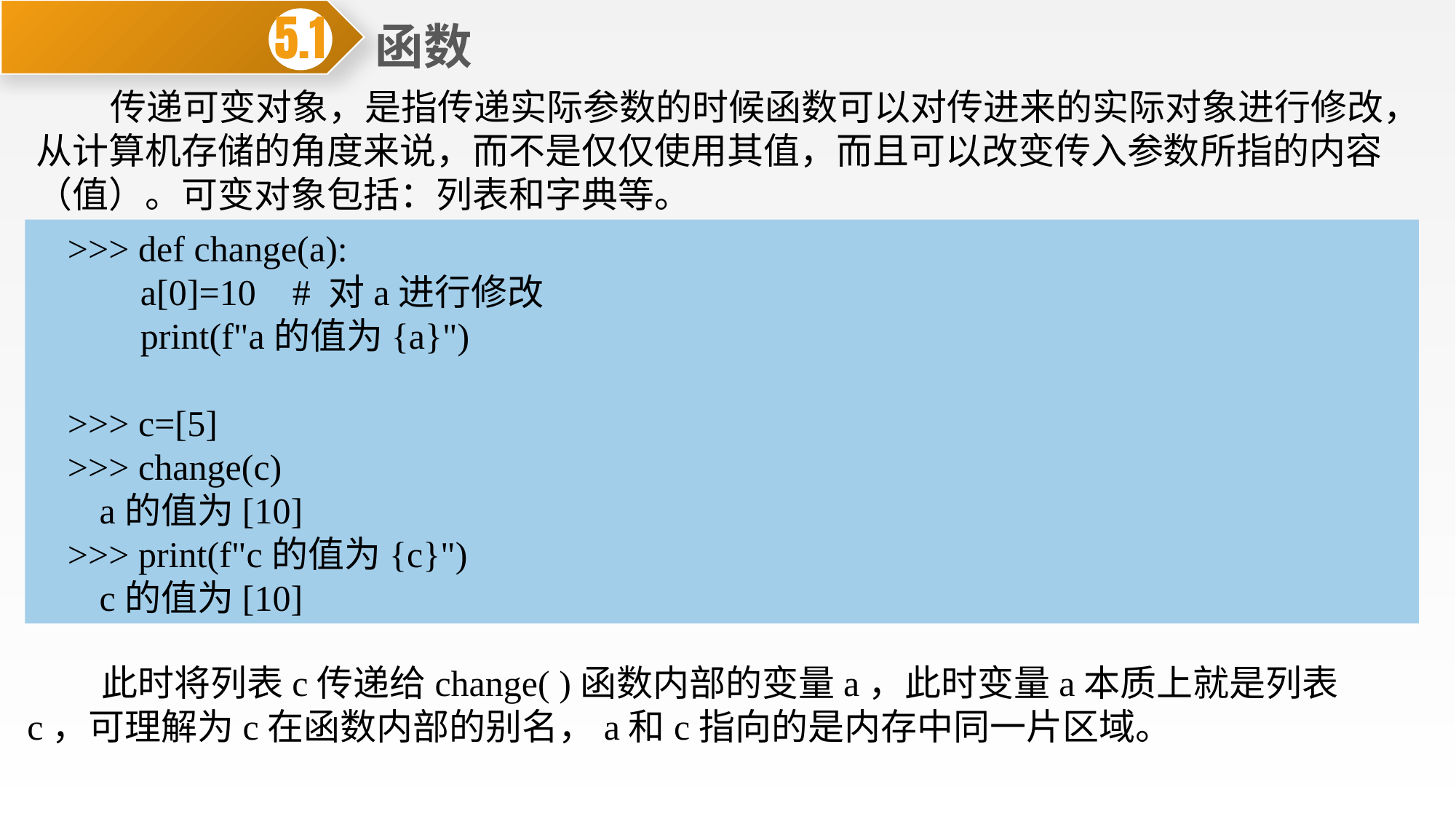

函数

5.1
        传递可变对象，是指传递实际参数的时候函数可以对传进来的实际对象进行修改，从计算机存储的角度来说，而不是仅仅使用其值，而且可以改变传入参数所指的内容（值）。可变对象包括：列表和字典等。
>>> def change(a):
        a[0]=10    # 对a进行修改
        print(f"a的值为{a}")

>>> c=[5]
>>> change(c)
a的值为[10]
>>> print(f"c的值为{c}")
c的值为[10]

        此时将列表c传递给change( )函数内部的变量a，此时变量a本质上就是列表c，可理解为c在函数内部的别名，a和c指向的是内存中同一片区域。